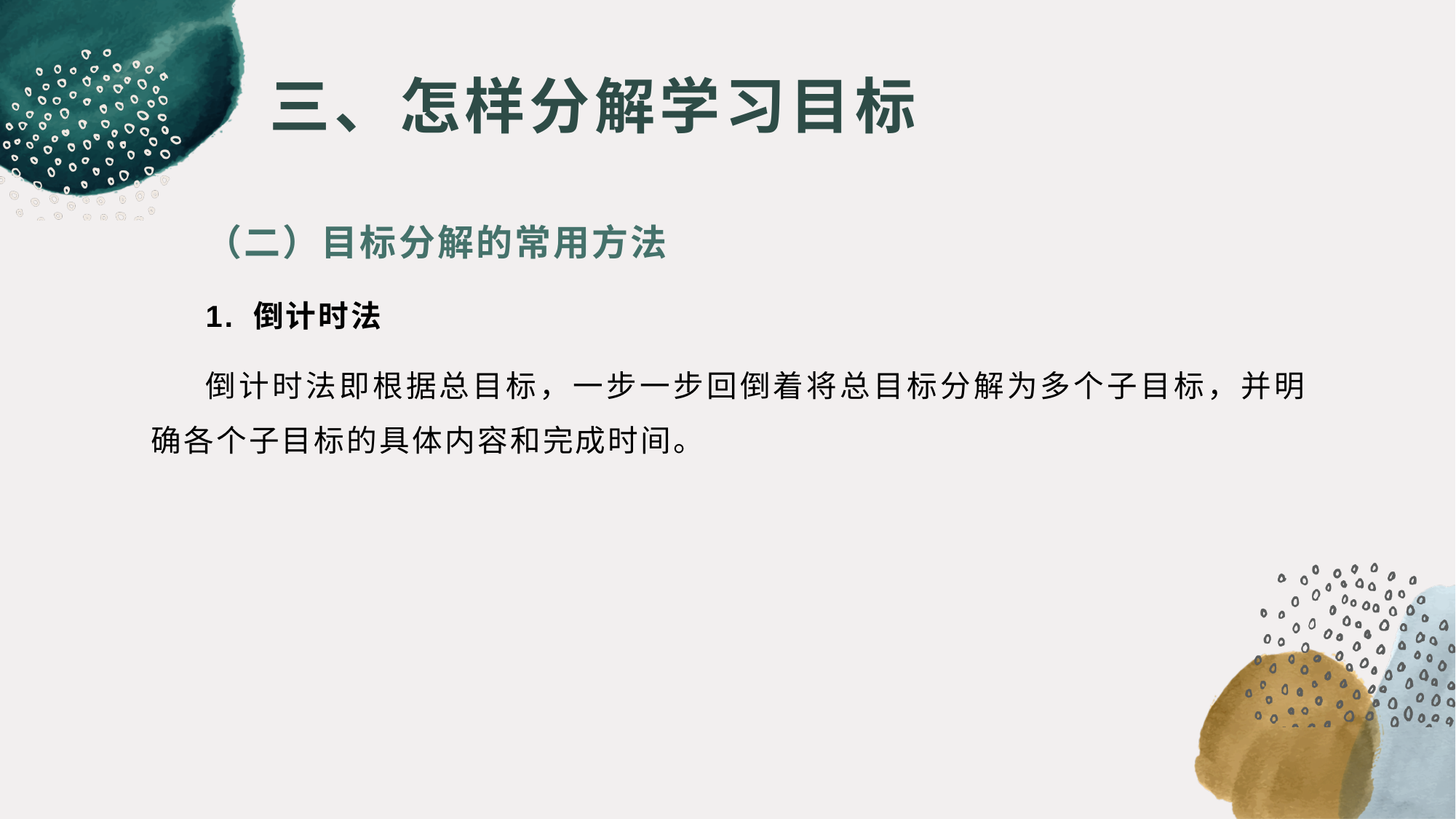

三、怎样分解学习目标
（二）目标分解的常用方法
1. 倒计时法
倒计时法即根据总目标，一步一步回倒着将总目标分解为多个子目标，并明确各个子目标的具体内容和完成时间。